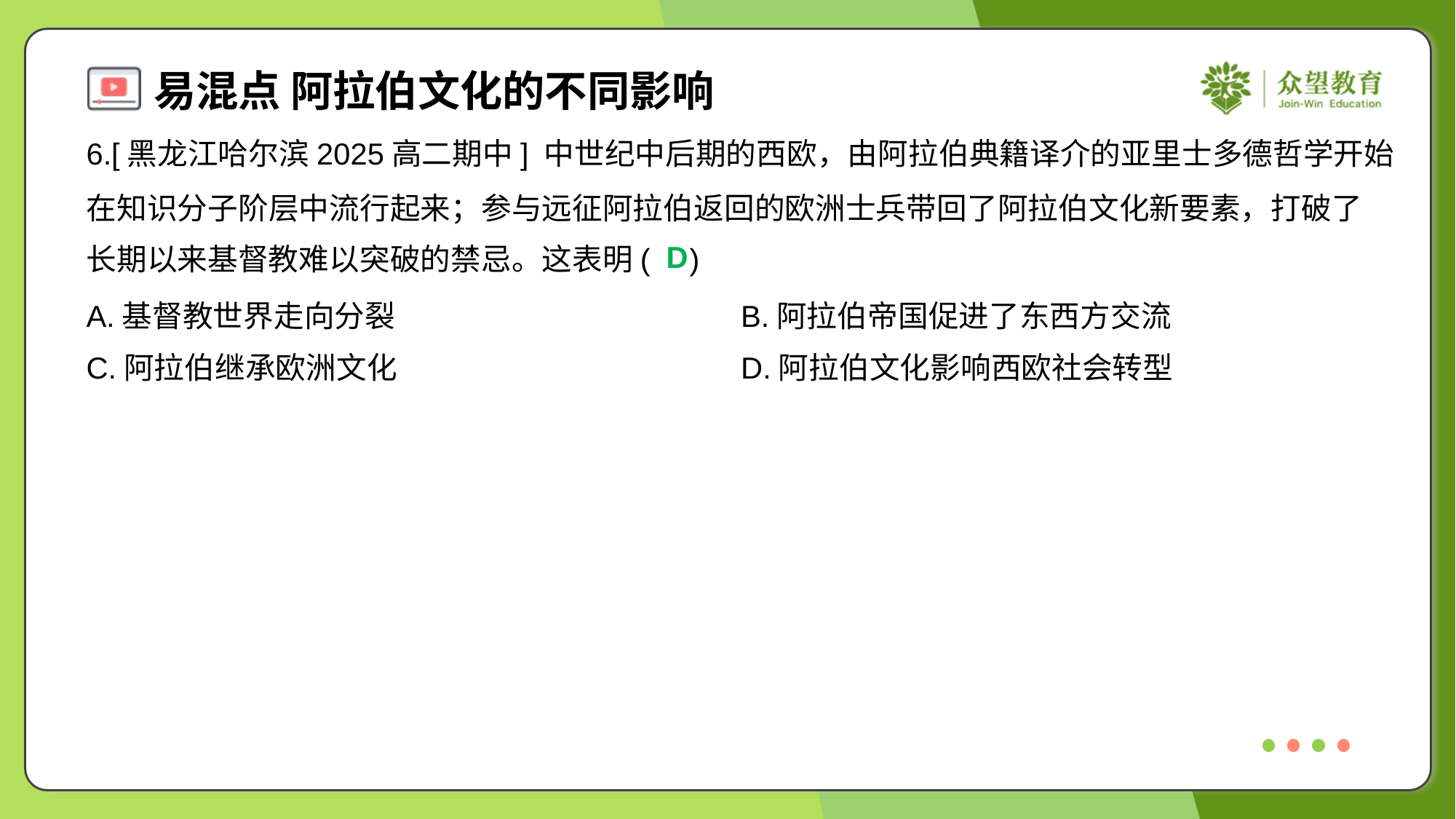

6.[黑龙江哈尔滨2025高二期中] 中世纪中后期的西欧，由阿拉伯典籍译介的亚里士多德哲学开始
在知识分子阶层中流行起来；参与远征阿拉伯返回的欧洲士兵带回了阿拉伯文化新要素，打破了
长期以来基督教难以突破的禁忌。这表明(     )
D
A.基督教世界走向分裂	B.阿拉伯帝国促进了东西方交流
C.阿拉伯继承欧洲文化	D.阿拉伯文化影响西欧社会转型